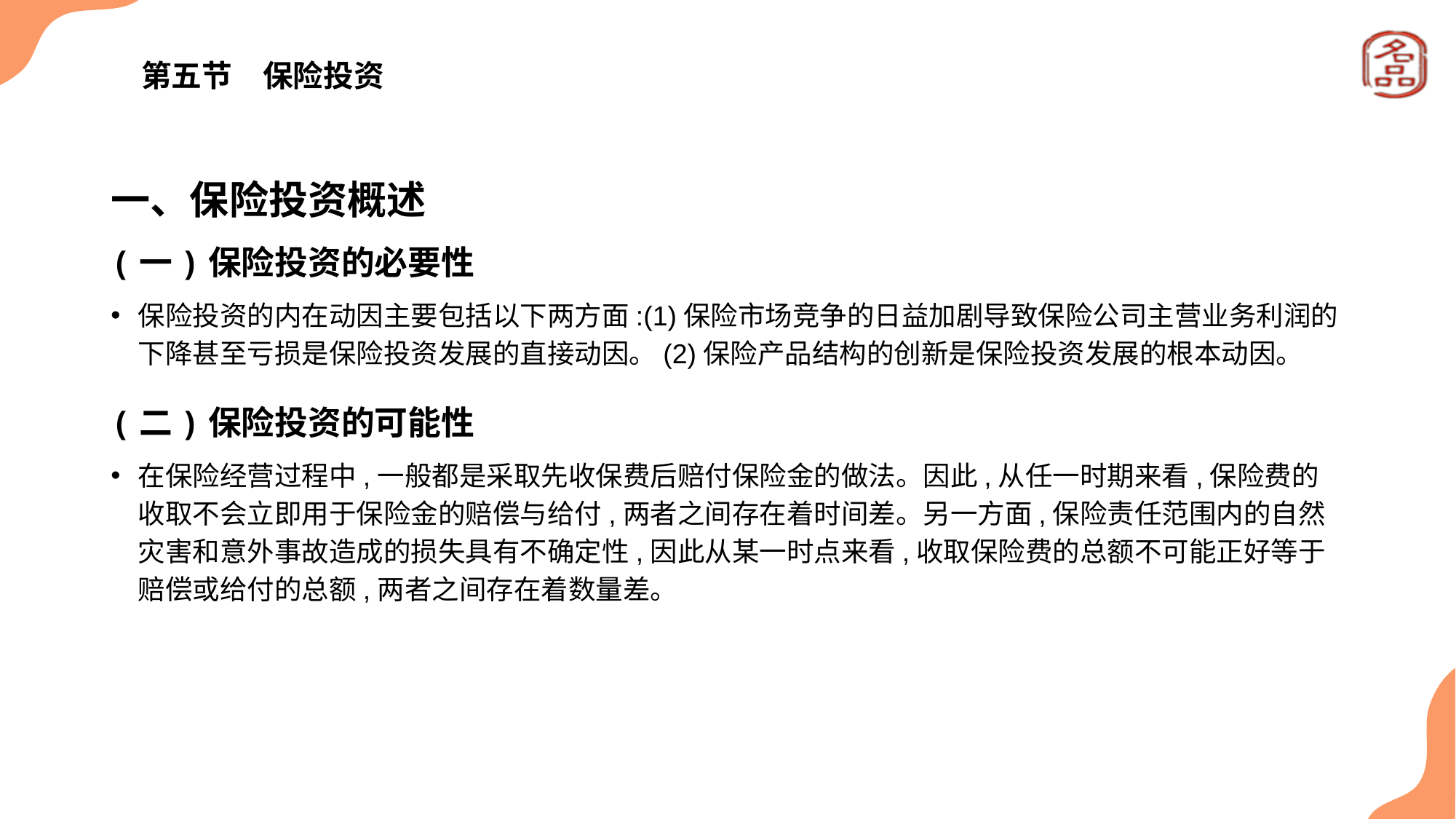

# 第五节　保险投资
一、保险投资概述
(一)保险投资的必要性
保险投资的内在动因主要包括以下两方面:(1)保险市场竞争的日益加剧导致保险公司主营业务利润的下降甚至亏损是保险投资发展的直接动因。(2)保险产品结构的创新是保险投资发展的根本动因。
(二)保险投资的可能性
在保险经营过程中,一般都是采取先收保费后赔付保险金的做法。因此,从任一时期来看,保险费的收取不会立即用于保险金的赔偿与给付,两者之间存在着时间差。另一方面,保险责任范围内的自然灾害和意外事故造成的损失具有不确定性,因此从某一时点来看,收取保险费的总额不可能正好等于赔偿或给付的总额,两者之间存在着数量差。